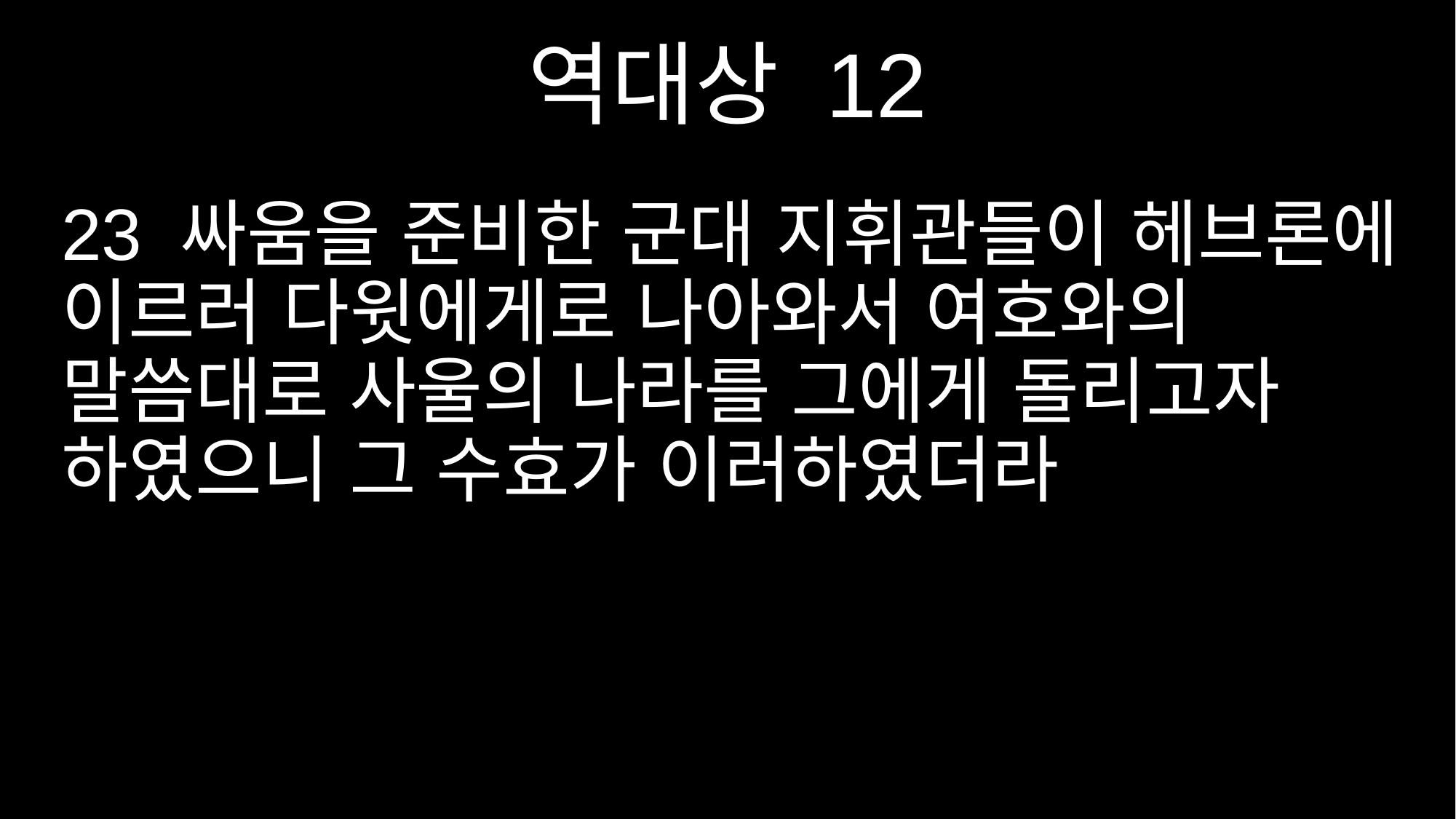

역대상 12
23 싸움을 준비한 군대 지휘관들이 헤브론에 이르러 다윗에게로 나아와서 여호와의 말씀대로 사울의 나라를 그에게 돌리고자 하였으니 그 수효가 이러하였더라